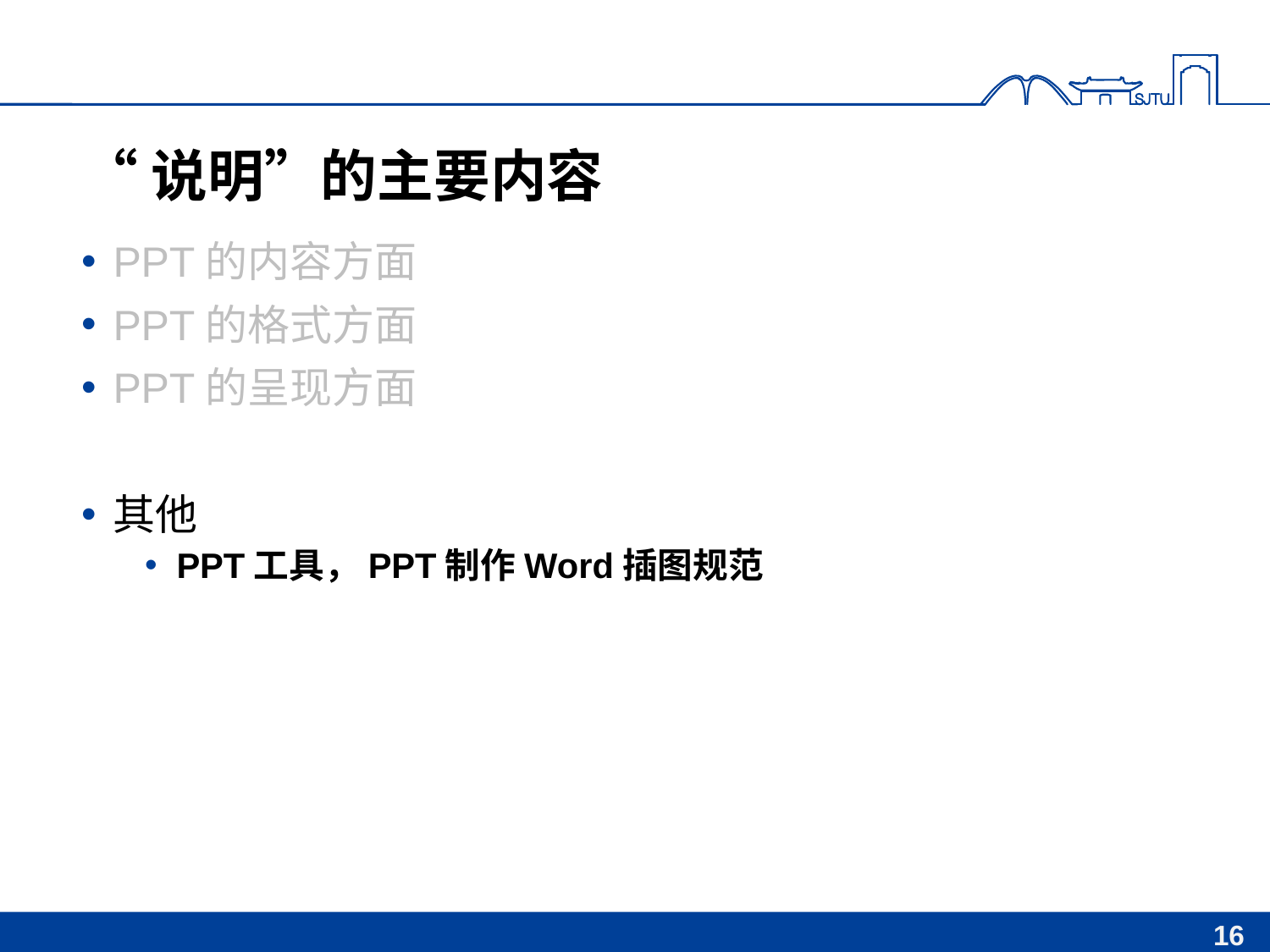

# “说明”的主要内容
PPT的内容方面
PPT的格式方面
PPT的呈现方面

其他
PPT工具，PPT制作Word插图规范